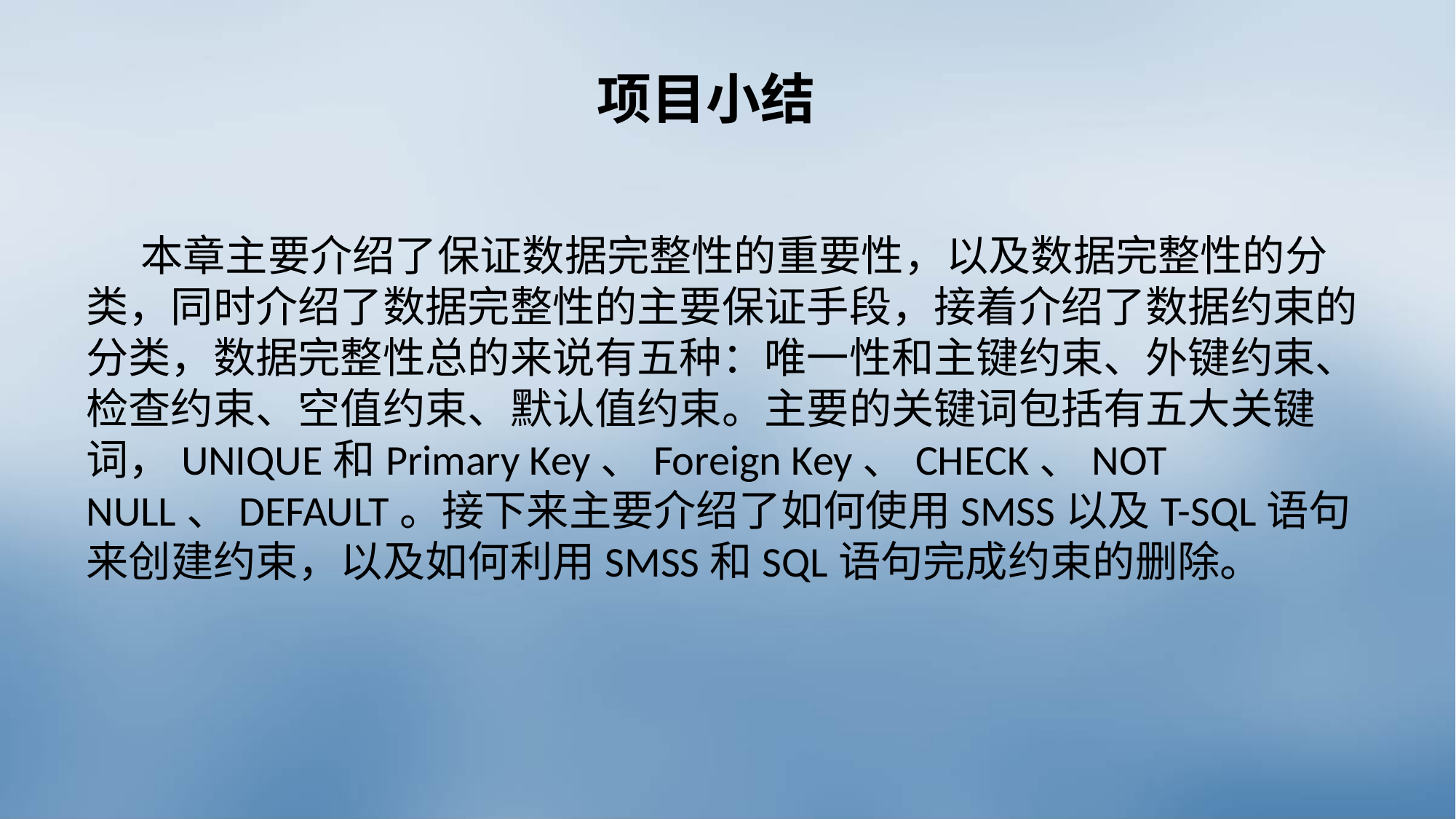

项目小结
本章主要介绍了保证数据完整性的重要性，以及数据完整性的分类，同时介绍了数据完整性的主要保证手段，接着介绍了数据约束的分类，数据完整性总的来说有五种：唯一性和主键约束、外键约束、检查约束、空值约束、默认值约束。主要的关键词包括有五大关键词，UNIQUE和Primary Key、Foreign Key、CHECK、NOT NULL、DEFAULT。接下来主要介绍了如何使用SMSS以及T-SQL语句来创建约束，以及如何利用SMSS和SQL语句完成约束的删除。